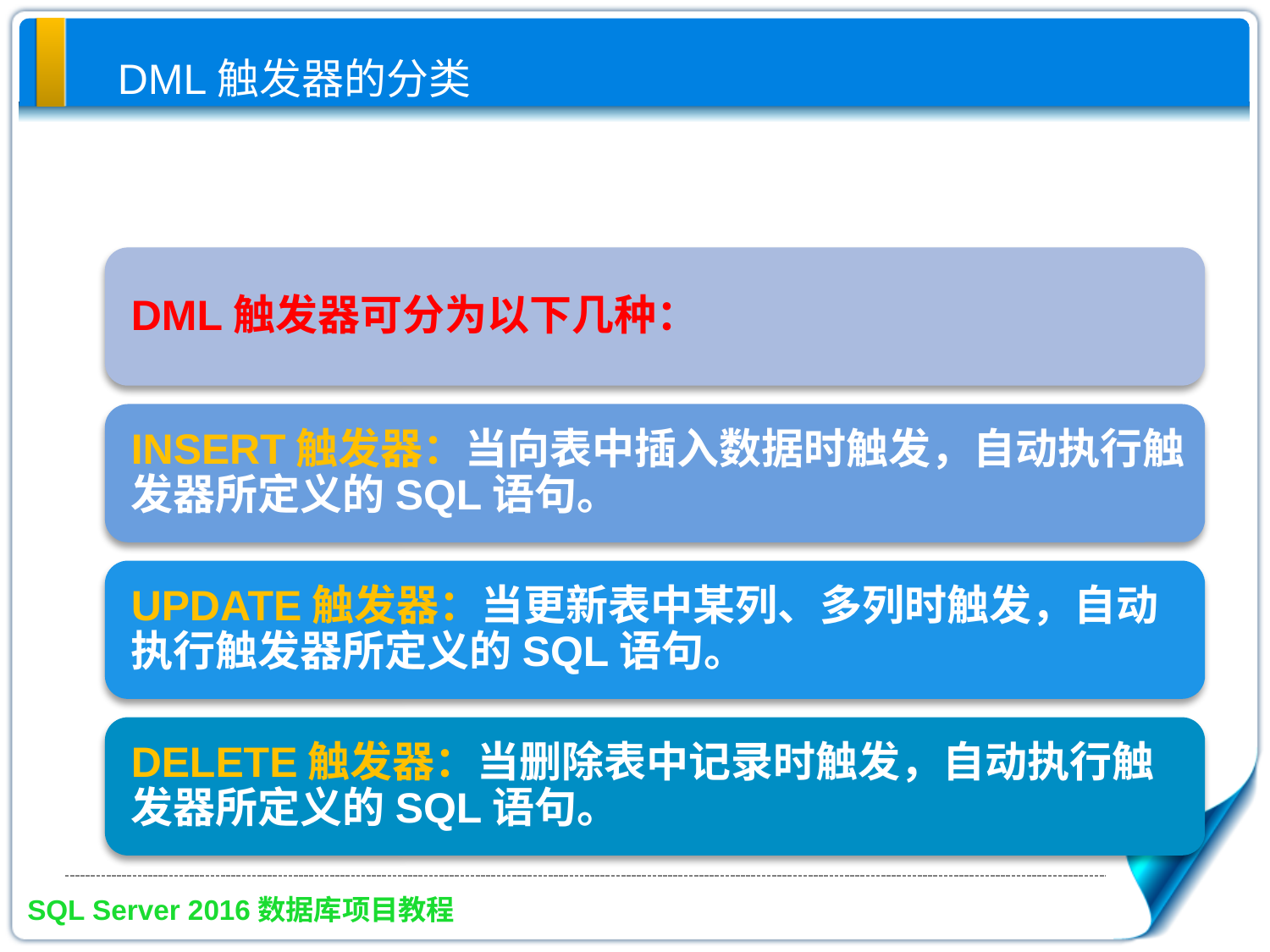

# DML触发器的分类
DML触发器可分为以下几种：
INSERT触发器：当向表中插入数据时触发，自动执行触发器所定义的SQL语句。
UPDATE触发器：当更新表中某列、多列时触发，自动执行触发器所定义的SQL语句。
DELETE触发器：当删除表中记录时触发，自动执行触发器所定义的SQL语句。